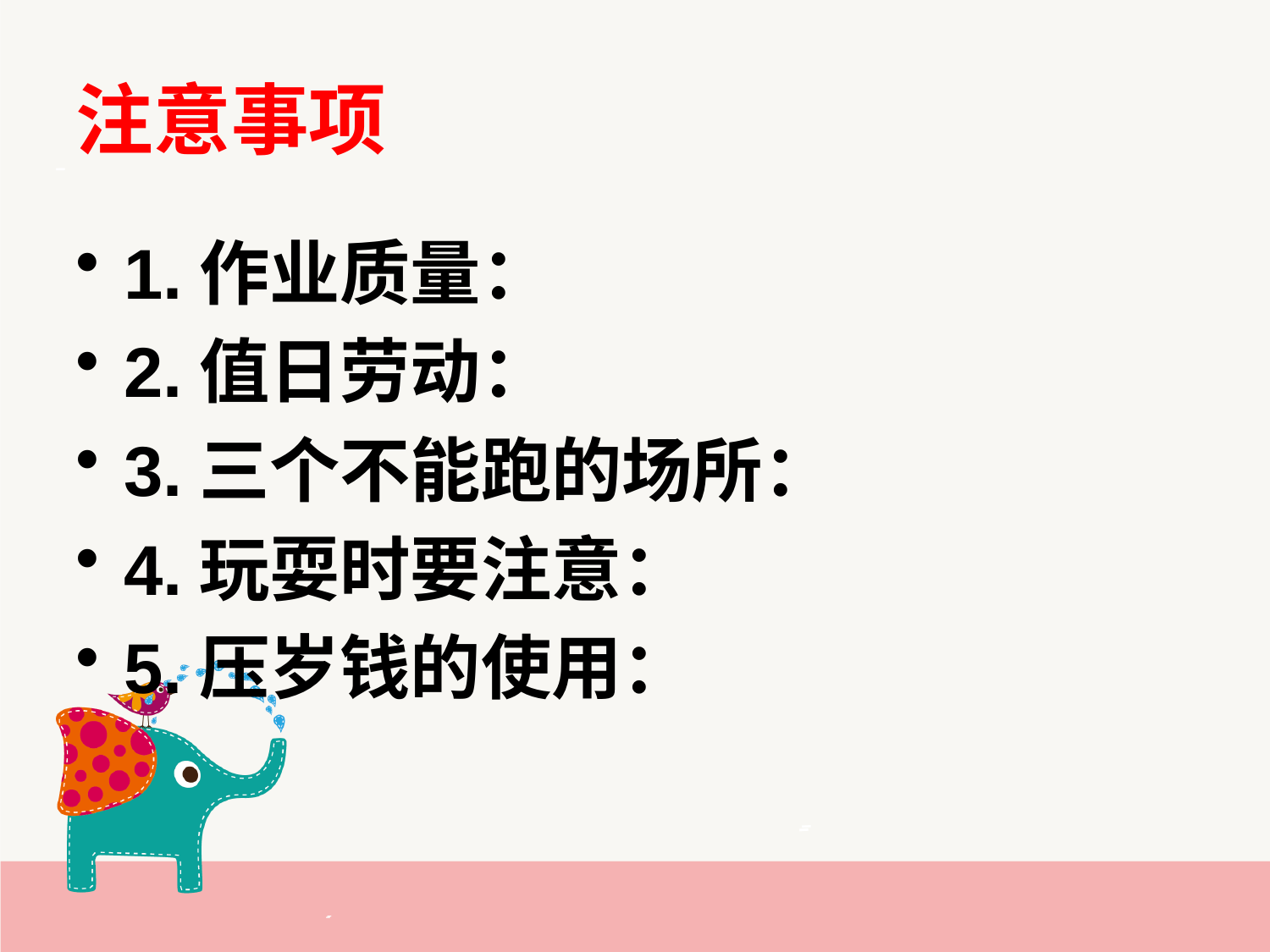

# 注意事项
1.作业质量：
2.值日劳动：
3.三个不能跑的场所：
4.玩耍时要注意：
5.压岁钱的使用：